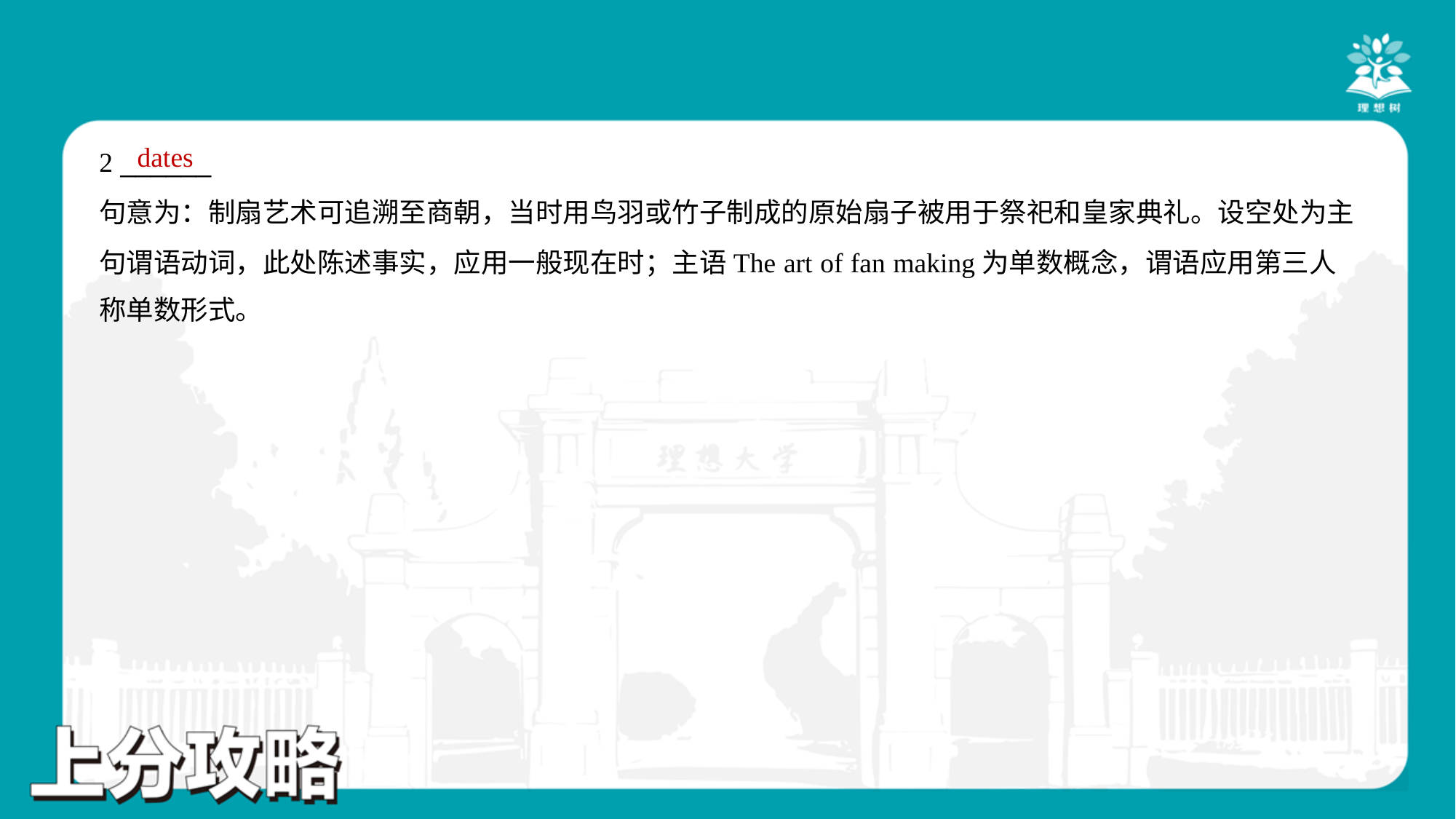

dates
2 ______
句意为：制扇艺术可追溯至商朝，当时用鸟羽或竹子制成的原始扇子被用于祭祀和皇家典礼。设空处为主
句谓语动词，此处陈述事实，应用一般现在时；主语The art of fan making为单数概念，谓语应用第三人
称单数形式。